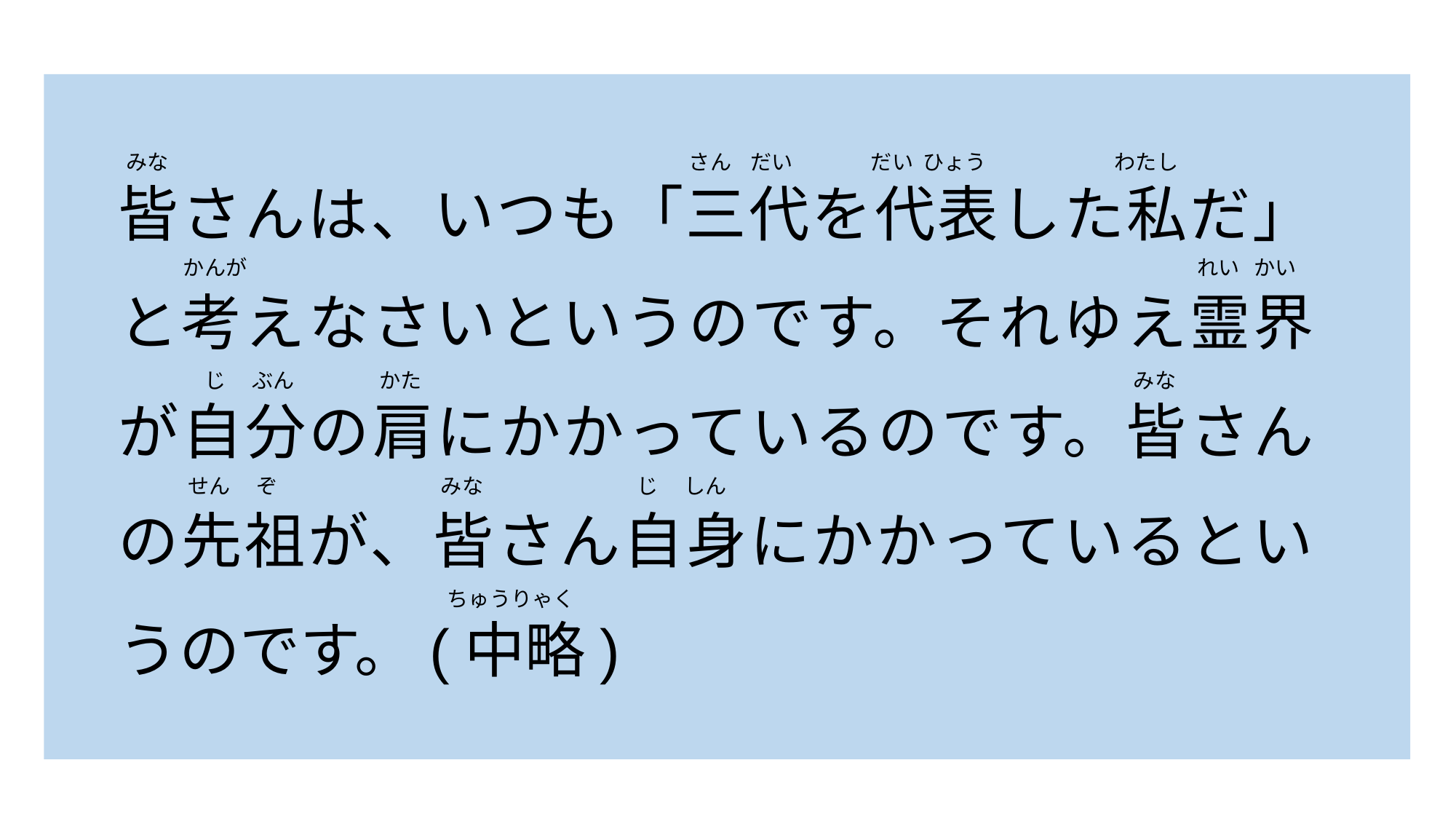

みな　　　　　　　　　　　　　　　　　　　　　　　　  さん    だい　　　   だい  ひょう　　　　　　わたし
皆さんは、いつも「三代を代表した私だ」と考えなさいというのです。それゆえ霊界が自分の肩にかかっているのです。皆さんの先祖が、皆さん自身にかかっているというのです。(中略)
　　かんが　　　　　　　　　　　　　　　　　　　　　　　　　　　　　　　　　　　　　　　　　　　　   れい   かい
　　　じ 　ぶん　　　　かた　　　　　　　　　　　　　　　　　　　　　　　　　　　　　　　　　  みな
　 　せん　 ぞ　　　　　　　   みな　　　　　　　 じ　 しん
ちゅうりゃく